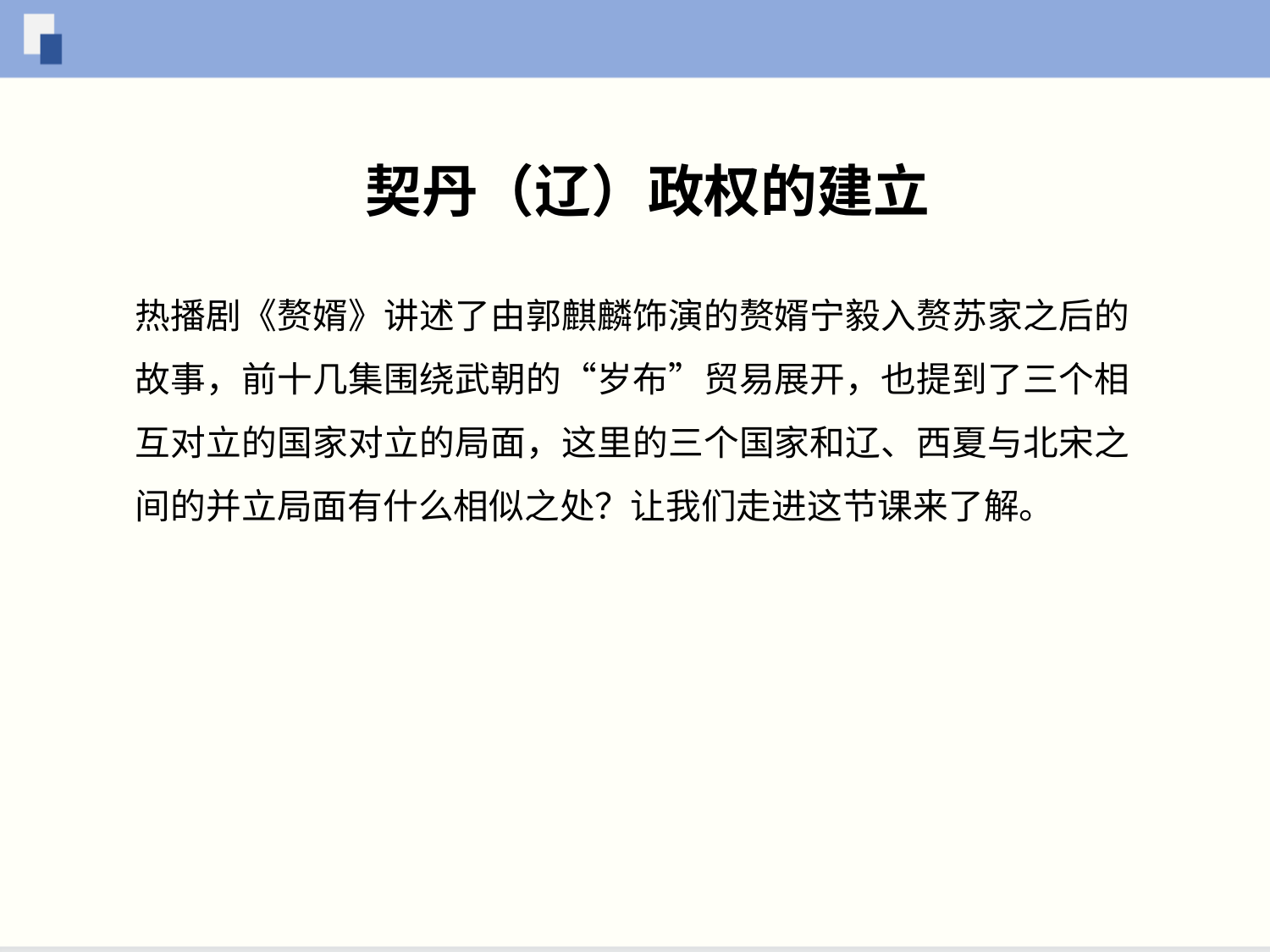

契丹（辽）政权的建立
热播剧《赘婿》讲述了由郭麒麟饰演的赘婿宁毅入赘苏家之后的故事，前十几集围绕武朝的“岁布”贸易展开，也提到了三个相互对立的国家对立的局面，这里的三个国家和辽、西夏与北宋之间的并立局面有什么相似之处？让我们走进这节课来了解。